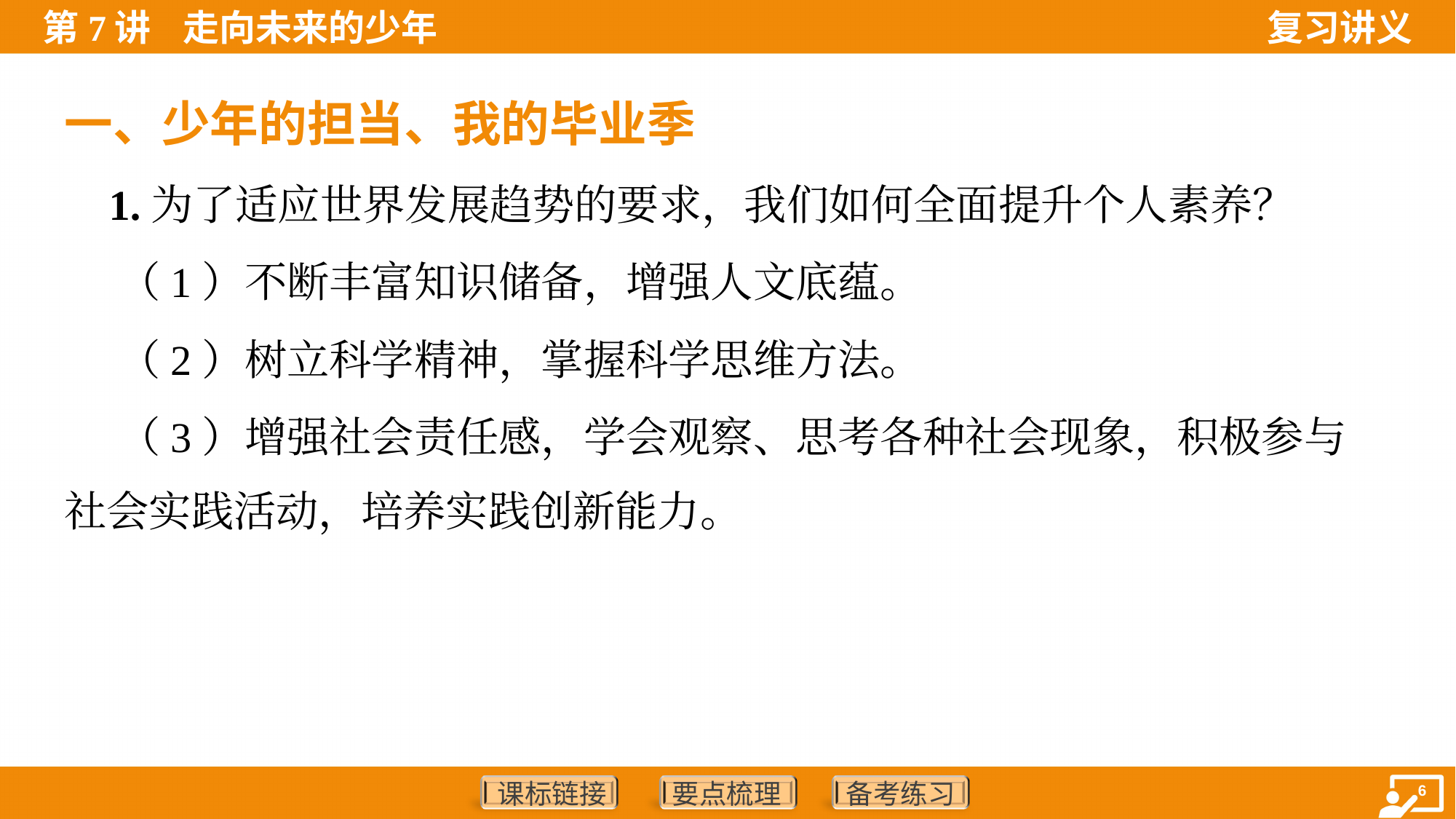

一、少年的担当、我的毕业季
    1.为了适应世界发展趋势的要求，我们如何全面提升个人素养？
    （1）不断丰富知识储备，增强人文底蕴。
    （2）树立科学精神，掌握科学思维方法。
    （3）增强社会责任感，学会观察、思考各种社会现象，积极参与
社会实践活动，培养实践创新能力。